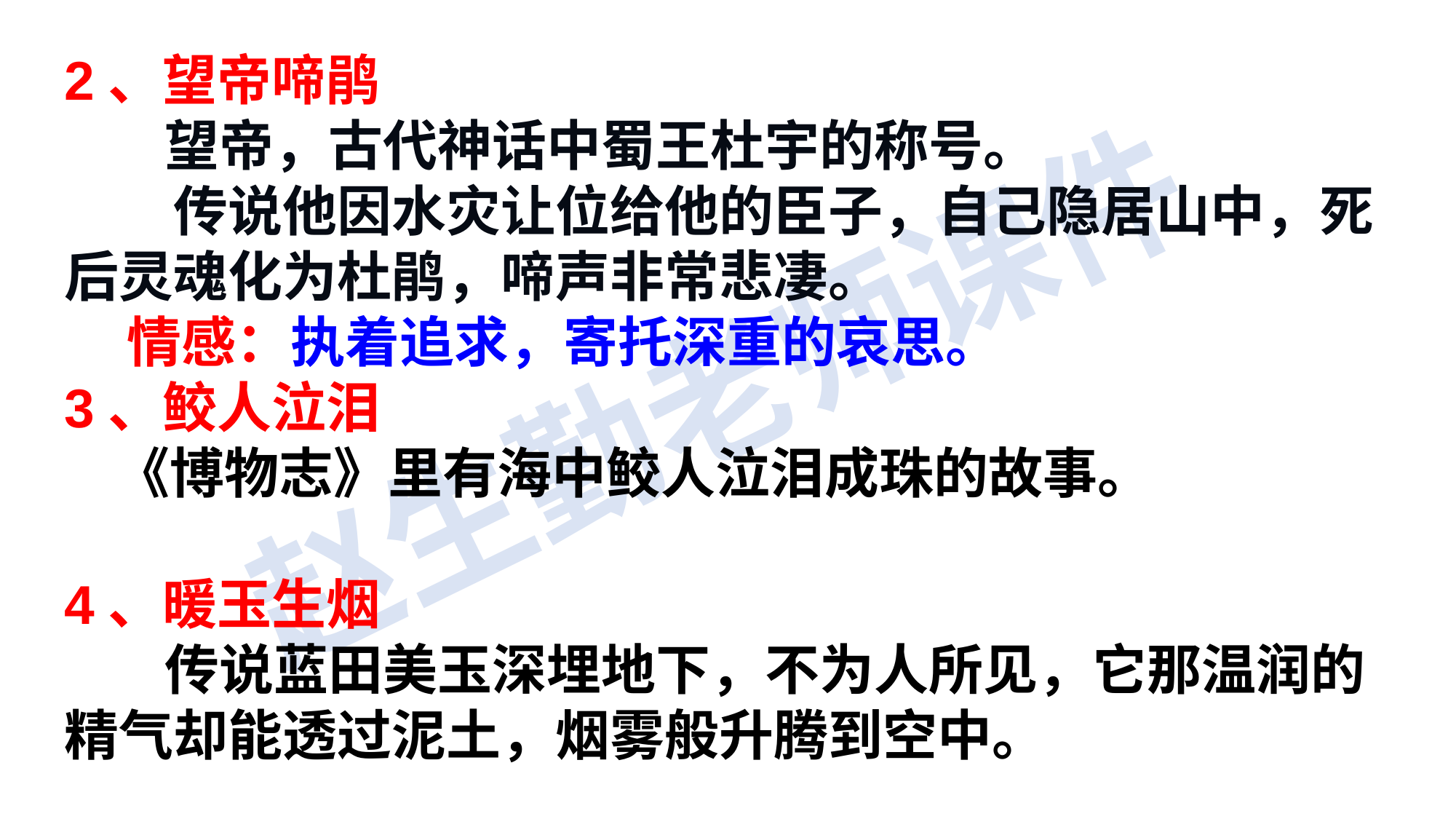

2、望帝啼鹃
       望帝，古代神话中蜀王杜宇的称号。
　　传说他因水灾让位给他的臣子，自己隐居山中，死后灵魂化为杜鹃，啼声非常悲凄。
    情感：执着追求，寄托深重的哀思。
3、鲛人泣泪
   《博物志》里有海中鲛人泣泪成珠的故事。

4、暖玉生烟
       传说蓝田美玉深埋地下，不为人所见，它那温润的精气却能透过泥土，烟雾般升腾到空中。